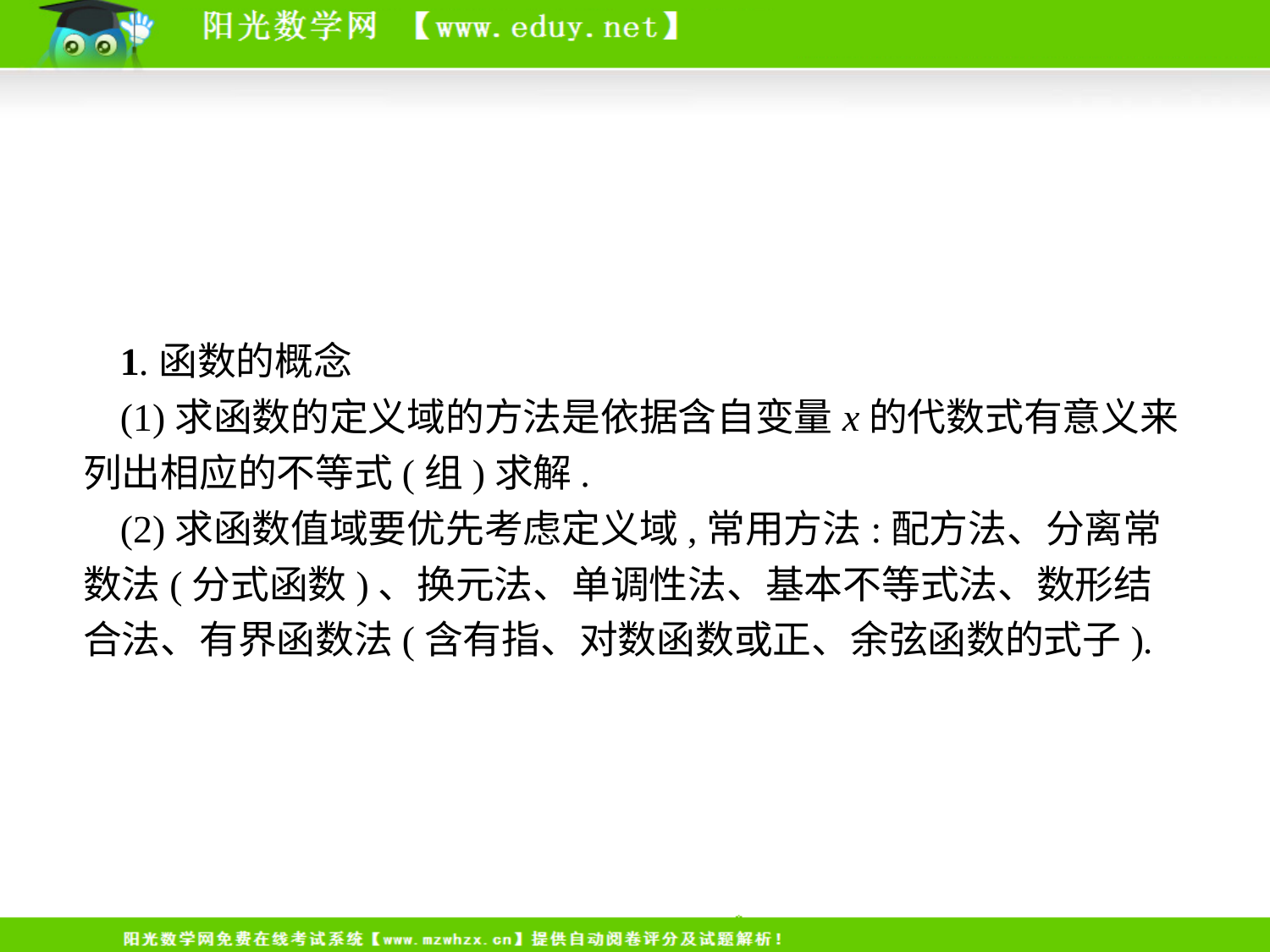

1.函数的概念
(1)求函数的定义域的方法是依据含自变量x的代数式有意义来列出相应的不等式(组)求解.
(2)求函数值域要优先考虑定义域,常用方法:配方法、分离常数法(分式函数)、换元法、单调性法、基本不等式法、数形结合法、有界函数法(含有指、对数函数或正、余弦函数的式子).
-2-